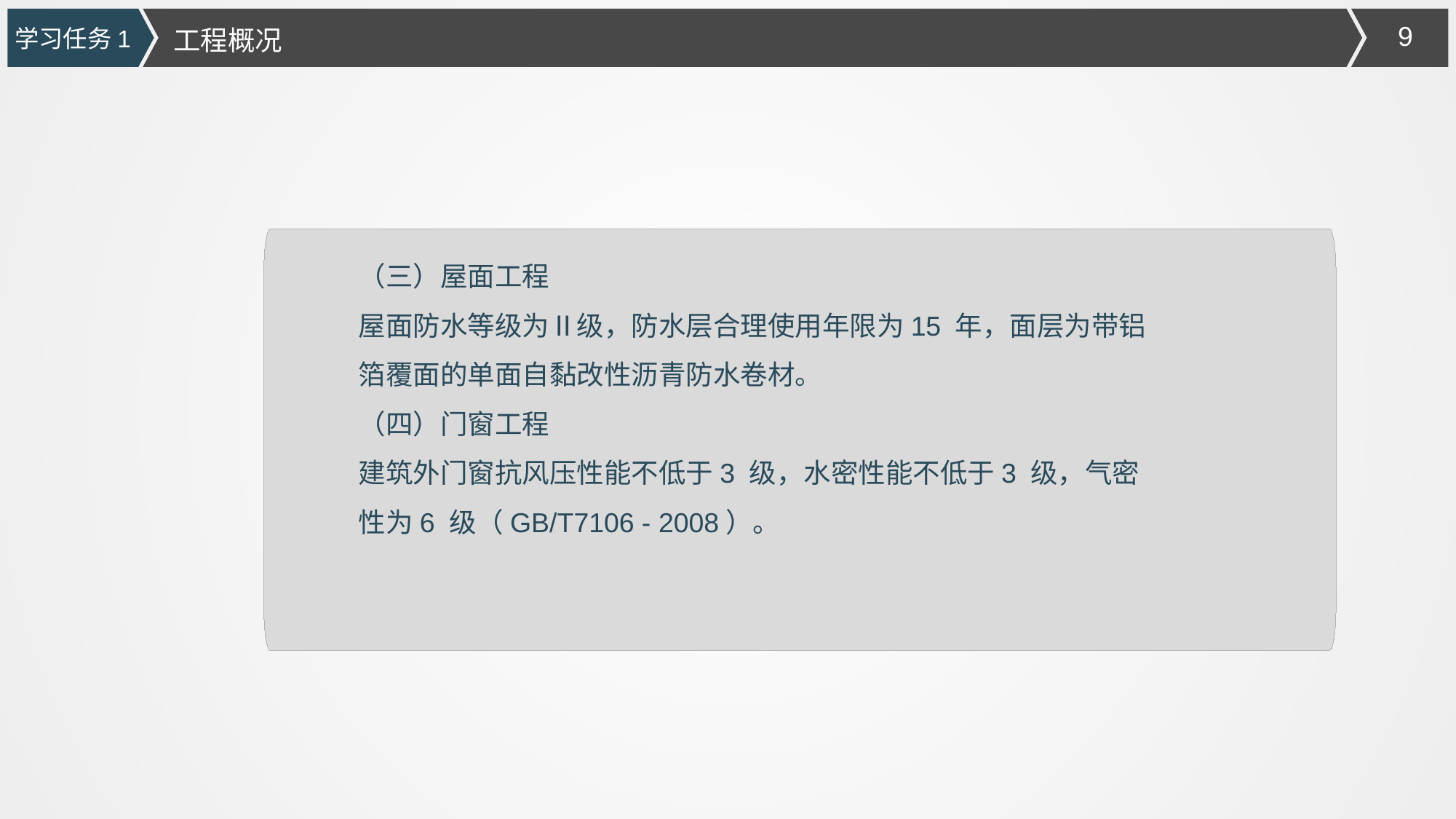

学习任务1
工程概况

（三）屋面工程
屋面防水等级为Ⅱ级，防水层合理使用年限为15 年，面层为带铝箔覆面的单面自黏改性沥青防水卷材。
（四）门窗工程
建筑外门窗抗风压性能不低于3 级，水密性能不低于3 级，气密性为6 级（GB/T7106 - 2008）。